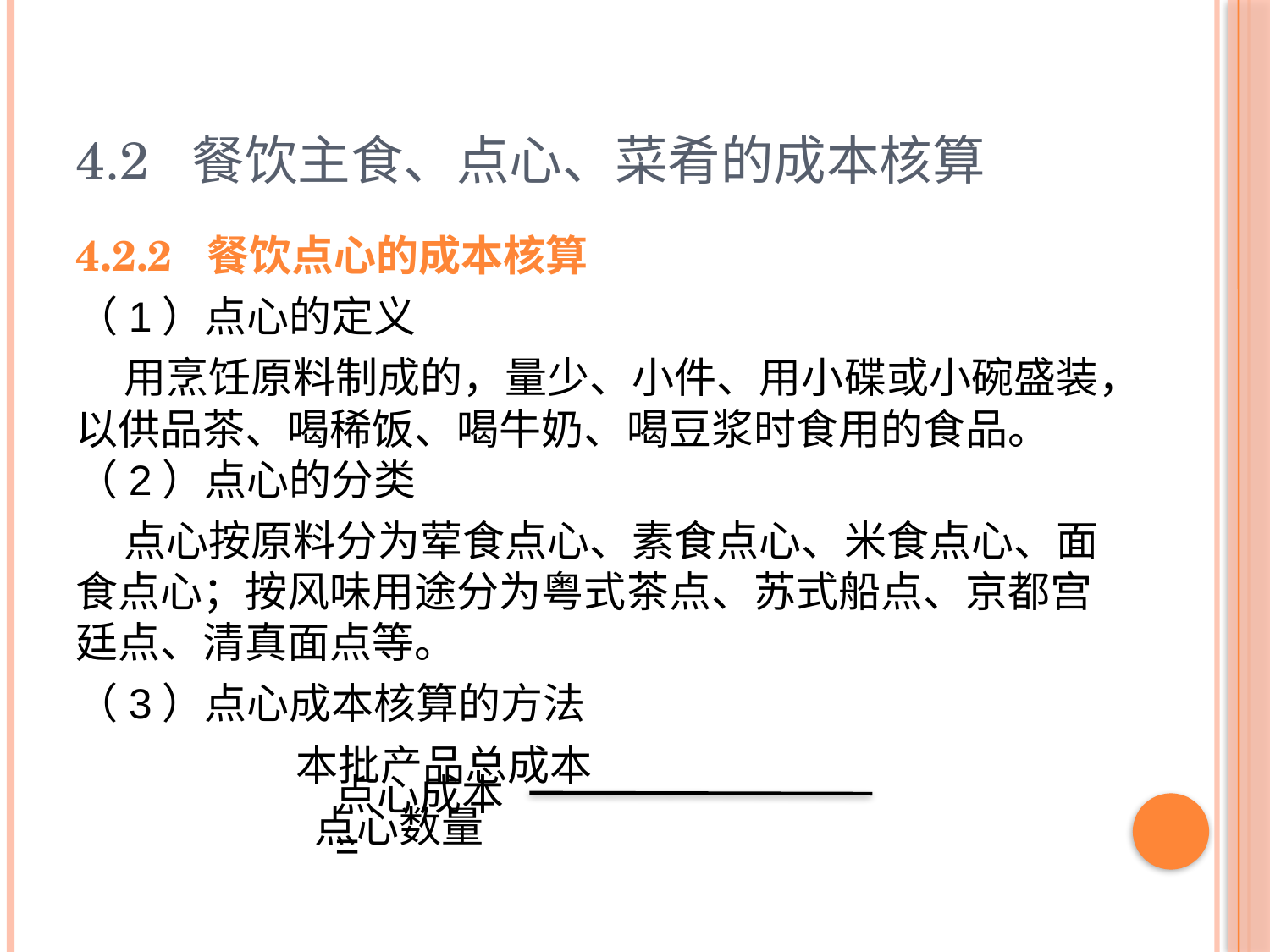

# 4.2  餐饮主食、点心、菜肴的成本核算
4.2.2  餐饮点心的成本核算
（1）点心的定义
    用烹饪原料制成的，量少、小件、用小碟或小碗盛装，以供品茶、喝稀饭、喝牛奶、喝豆浆时食用的食品。（2）点心的分类
    点心按原料分为荤食点心、素食点心、米食点心、面食点心；按风味用途分为粤式茶点、苏式船点、京都宫廷点、清真面点等。
（3）点心成本核算的方法
                      本批产品总成本
                        点心数量
点心成本=